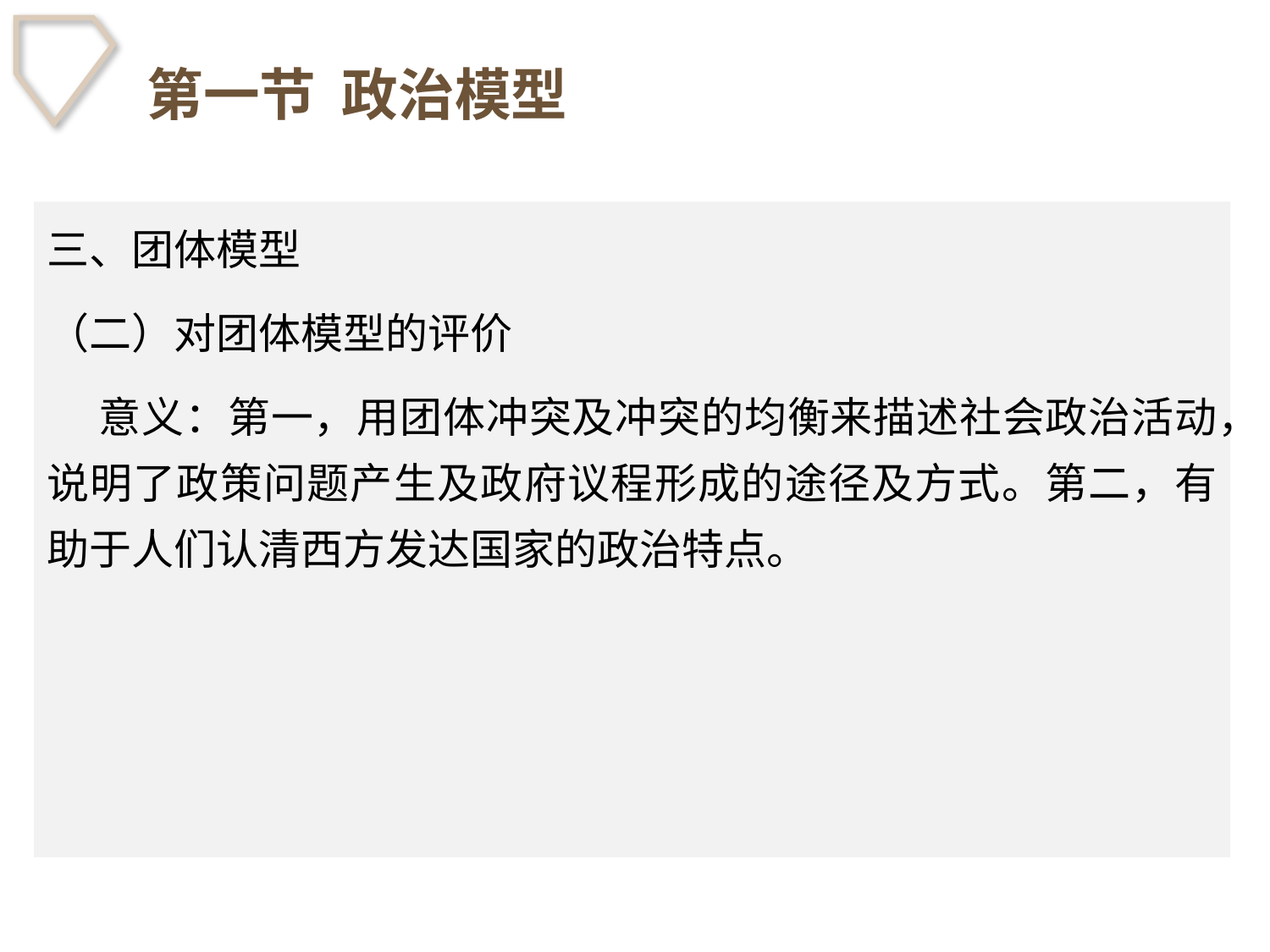

# 第一节  政治模型
三、团体模型
（二）对团体模型的评价
    意义：第一，用团体冲突及冲突的均衡来描述社会政治活动，说明了政策问题产生及政府议程形成的途径及方式。第二，有助于人们认清西方发达国家的政治特点。